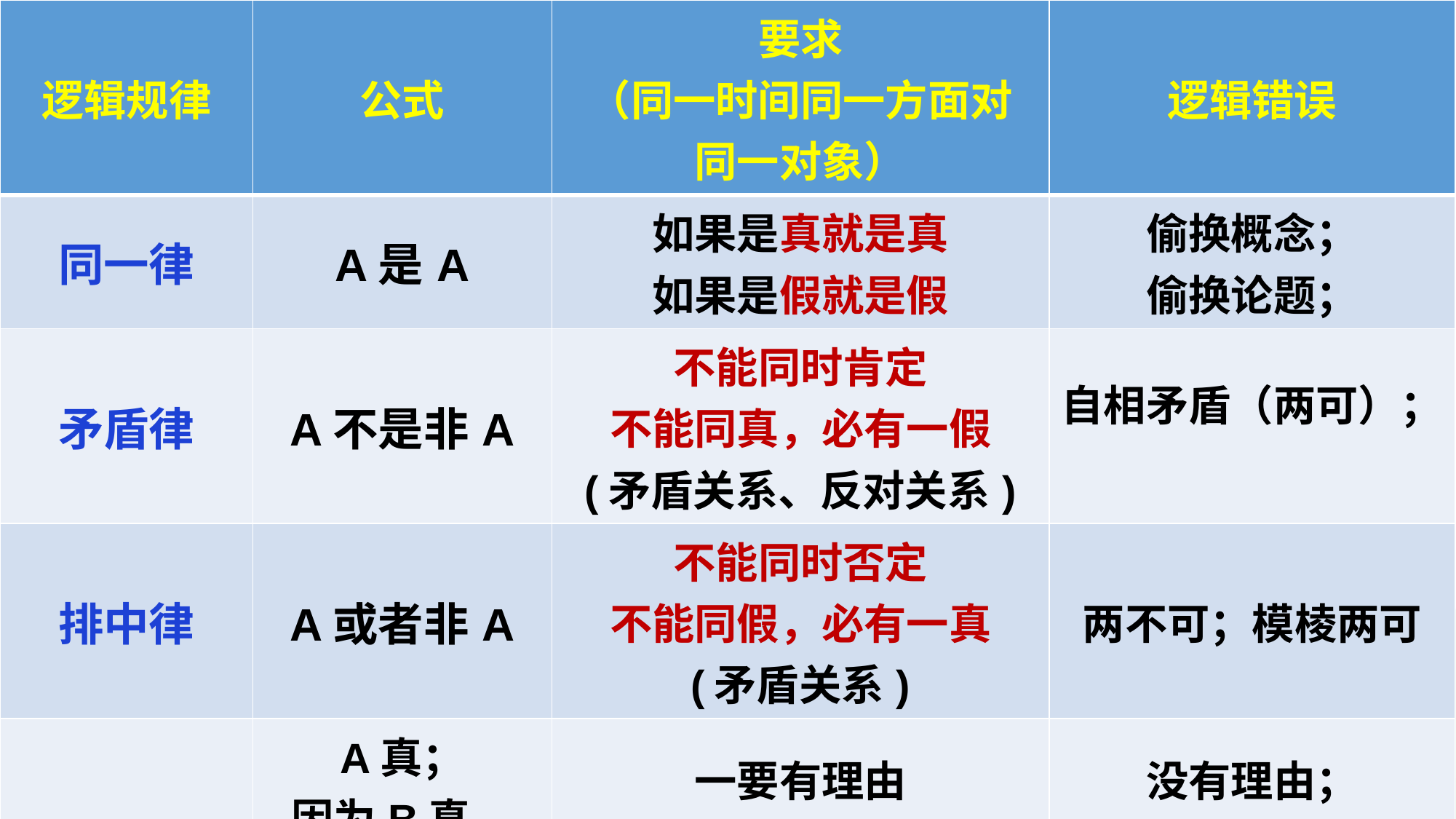

| 逻辑规律 | 公式 | 要求 （同一时间同一方面对 同一对象） | 逻辑错误 |
| --- | --- | --- | --- |
| 同一律 | A是A | 如果是真就是真 如果是假就是假 | 偷换概念； 偷换论题； |
| 矛盾律 | A不是非A | 不能同时肯定 不能同真，必有一假 (矛盾关系、反对关系) | 自相矛盾（两可）； |
| 排中律 | A或者非A | 不能同时否定 不能同假，必有一真 (矛盾关系) | 两不可；模棱两可 |
| 充分理由律 | A真； 因为B真， 并且B能推出A | 一要有理由 二要理由真 三是必然推导 | 没有理由； 虚假理由； 推不出来； |